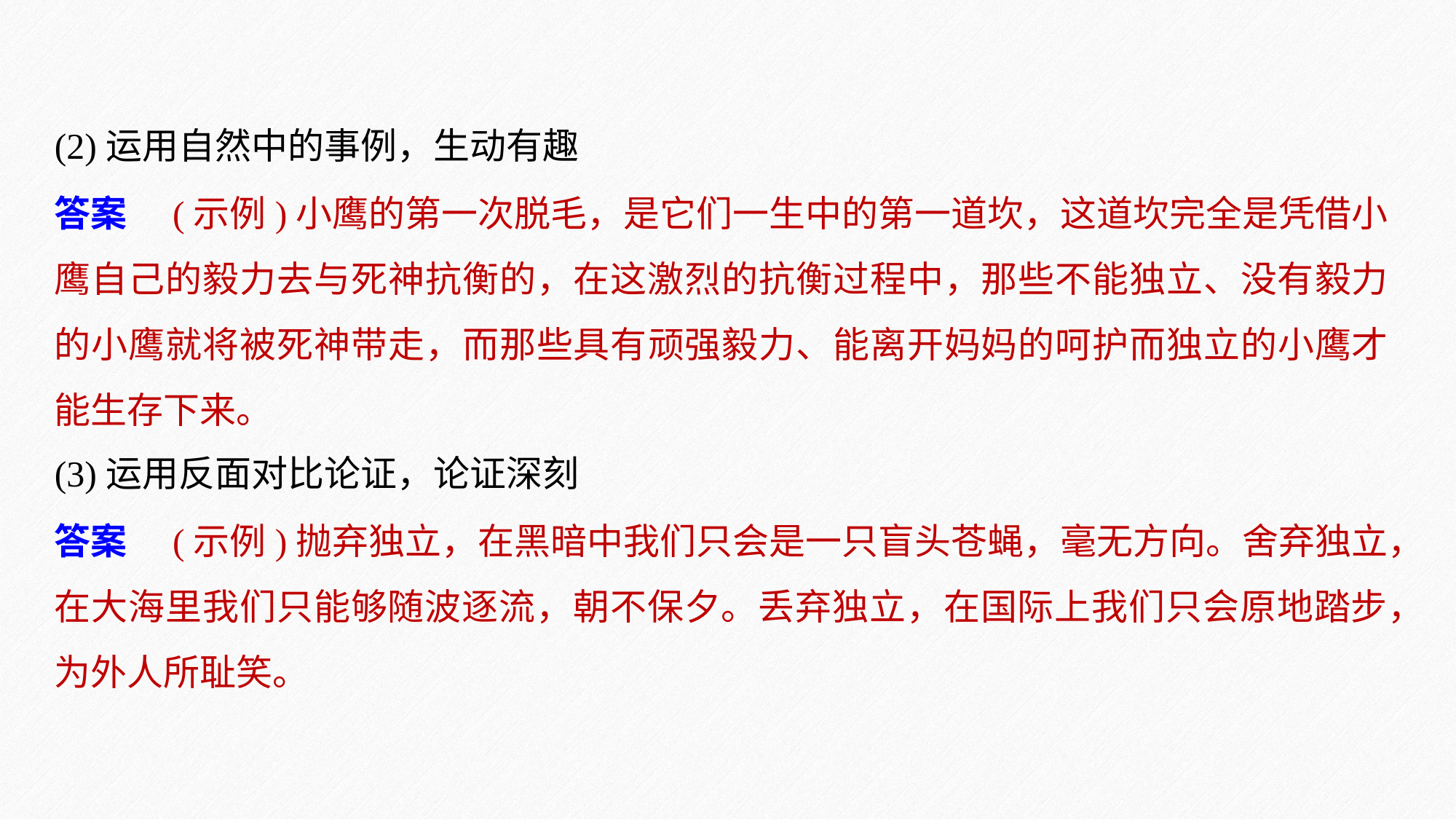

(2)运用自然中的事例，生动有趣

(3)运用反面对比论证，论证深刻
答案　(示例)小鹰的第一次脱毛，是它们一生中的第一道坎，这道坎完全是凭借小鹰自己的毅力去与死神抗衡的，在这激烈的抗衡过程中，那些不能独立、没有毅力的小鹰就将被死神带走，而那些具有顽强毅力、能离开妈妈的呵护而独立的小鹰才能生存下来。

答案　(示例)抛弃独立，在黑暗中我们只会是一只盲头苍蝇，毫无方向。舍弃独立，在大海里我们只能够随波逐流，朝不保夕。丢弃独立，在国际上我们只会原地踏步，为外人所耻笑。